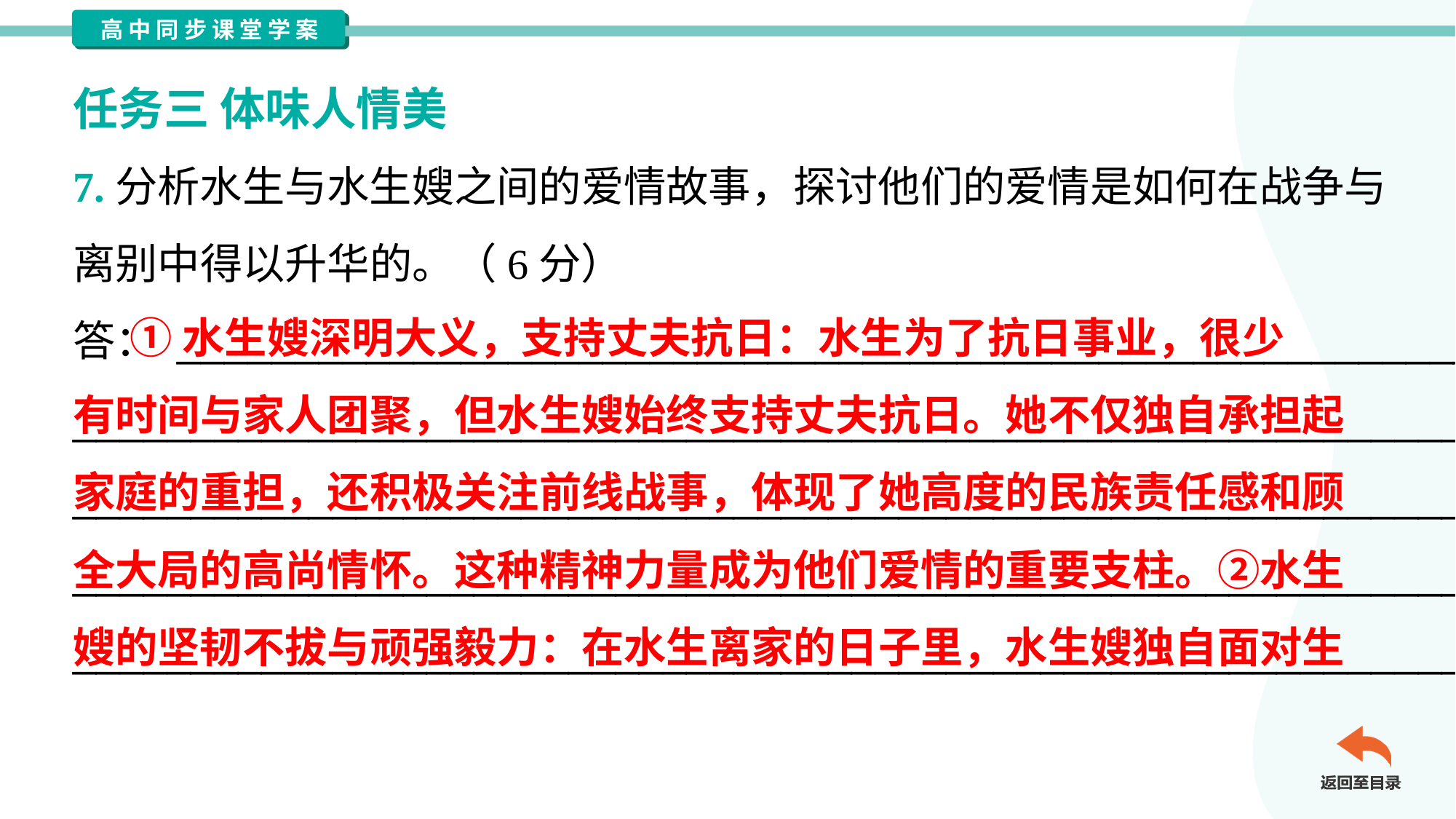

任务三 体味人情美
7.分析水生与水生嫂之间的爱情故事，探讨他们的爱情是如何在战争与
离别中得以升华的。（6分）
答： ________________________________________________________
_____________________________________________________________
_____________________________________________________________
_____________________________________________________________
_____________________________________________________________
      ①水生嫂深明大义，支持丈夫抗日：水生为了抗日事业，很少
有时间与家人团聚，但水生嫂始终支持丈夫抗日。她不仅独自承担起
家庭的重担，还积极关注前线战事，体现了她高度的民族责任感和顾
全大局的高尚情怀。这种精神力量成为他们爱情的重要支柱。②水生
嫂的坚韧不拔与顽强毅力：在水生离家的日子里，水生嫂独自面对生